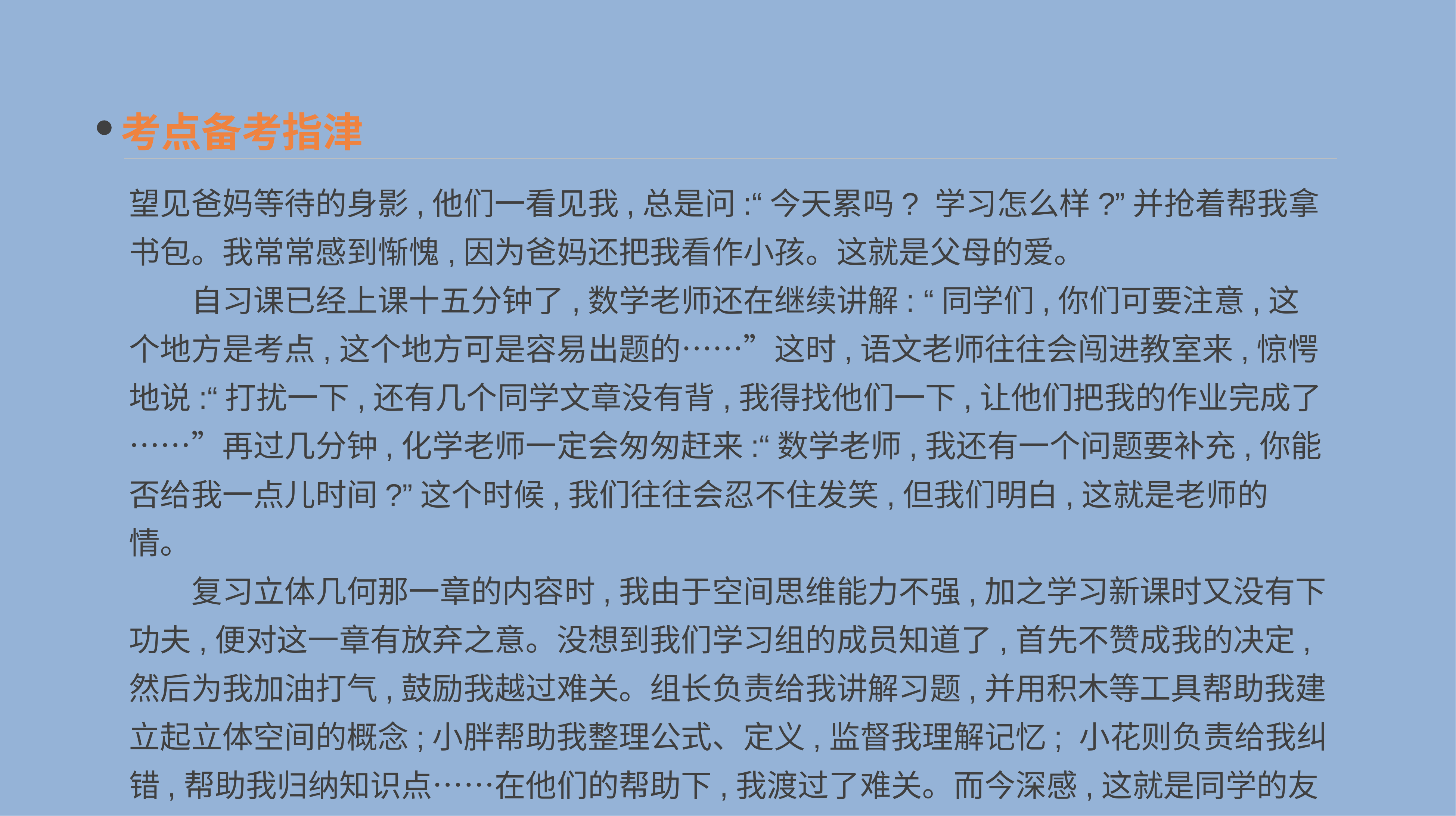

考点备考指津

望见爸妈等待的身影,他们一看见我,总是问:“今天累吗? 学习怎么样?”并抢着帮我拿书包。我常常感到惭愧,因为爸妈还把我看作小孩。这就是父母的爱。
　　自习课已经上课十五分钟了,数学老师还在继续讲解: “同学们,你们可要注意,这个地方是考点,这个地方可是容易出题的……”这时,语文老师往往会闯进教室来,惊愕地说:“打扰一下,还有几个同学文章没有背,我得找他们一下,让他们把我的作业完成了……”再过几分钟,化学老师一定会匆匆赶来:“数学老师,我还有一个问题要补充,你能否给我一点儿时间?”这个时候,我们往往会忍不住发笑,但我们明白,这就是老师的情。
　　复习立体几何那一章的内容时,我由于空间思维能力不强,加之学习新课时又没有下功夫,便对这一章有放弃之意。没想到我们学习组的成员知道了,首先不赞成我的决定,然后为我加油打气,鼓励我越过难关。组长负责给我讲解习题,并用积木等工具帮助我建立起立体空间的概念;小胖帮助我整理公式、定义,监督我理解记忆; 小花则负责给我纠错,帮助我归纳知识点……在他们的帮助下,我渡过了难关。而今深感,这就是同学的友谊。